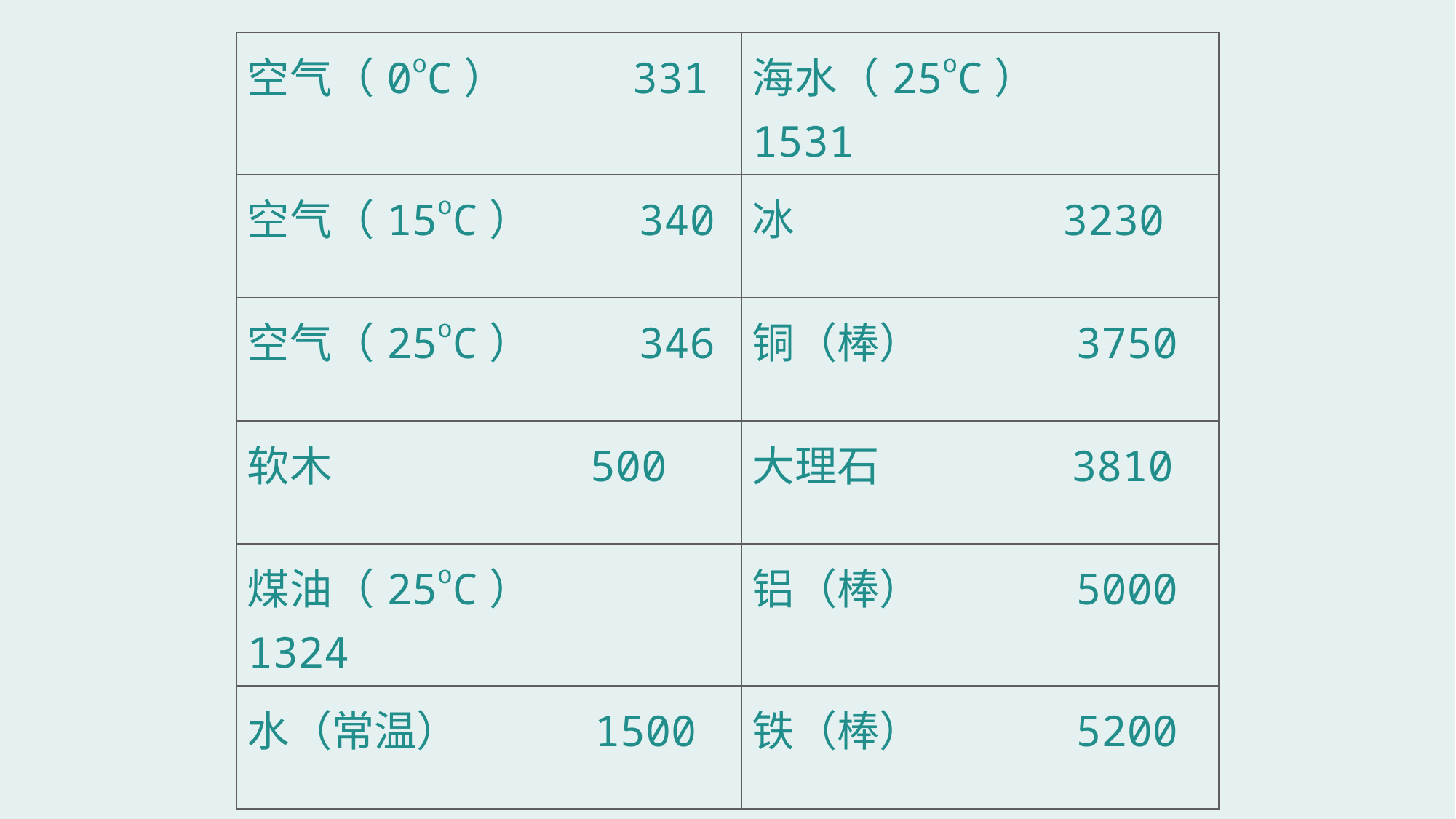

| 空气（0oC） 331 | 海水（25oC） 1531 |
| --- | --- |
| 空气（15oC） 340 | 冰 3230 |
| 空气（25oC） 346 | 铜（棒） 3750 |
| 软木 500 | 大理石 3810 |
| 煤油（25oC） 1324 | 铝（棒） 5000 |
| 水（常温） 1500 | 铁（棒） 5200 |